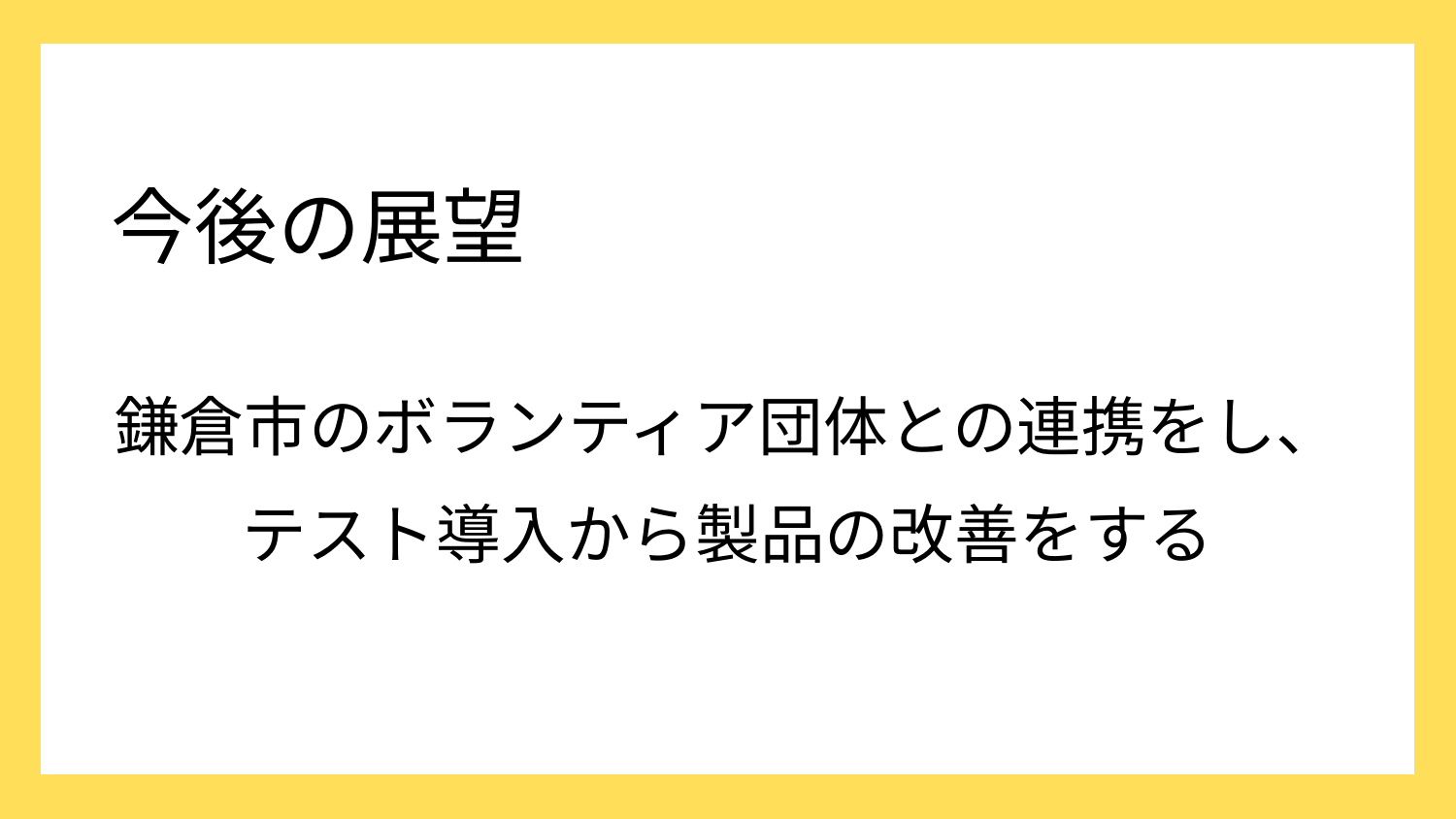

今後の展望
鎌倉市のボランティア団体との連携をし、
テスト導入から製品の改善をする